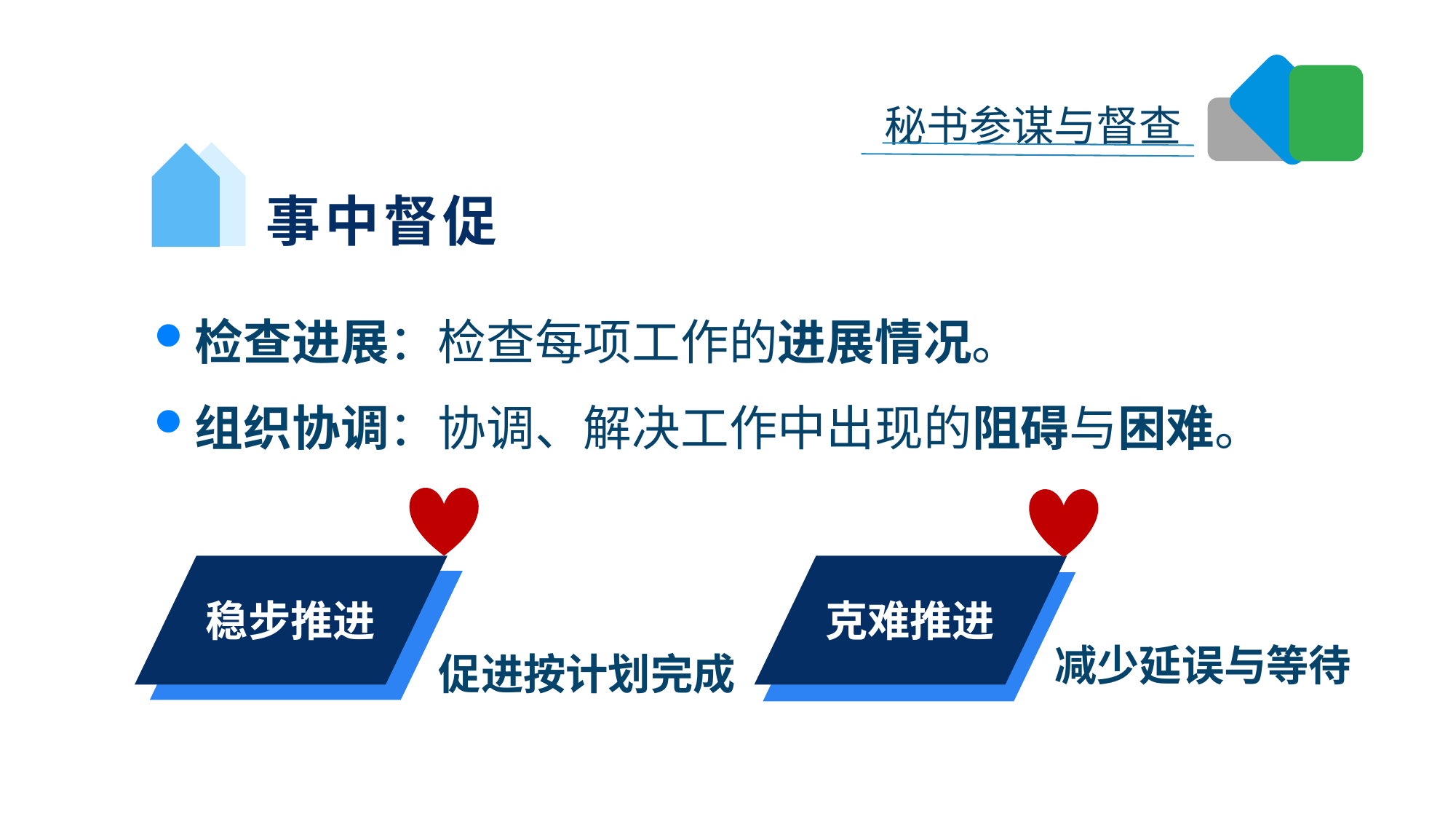

事中督促
检查进展：检查每项工作的进展情况。
组织协调：协调、解决工作中出现的阻碍与困难。

稳步推进

克难推进

减少延误与等待
促进按计划完成